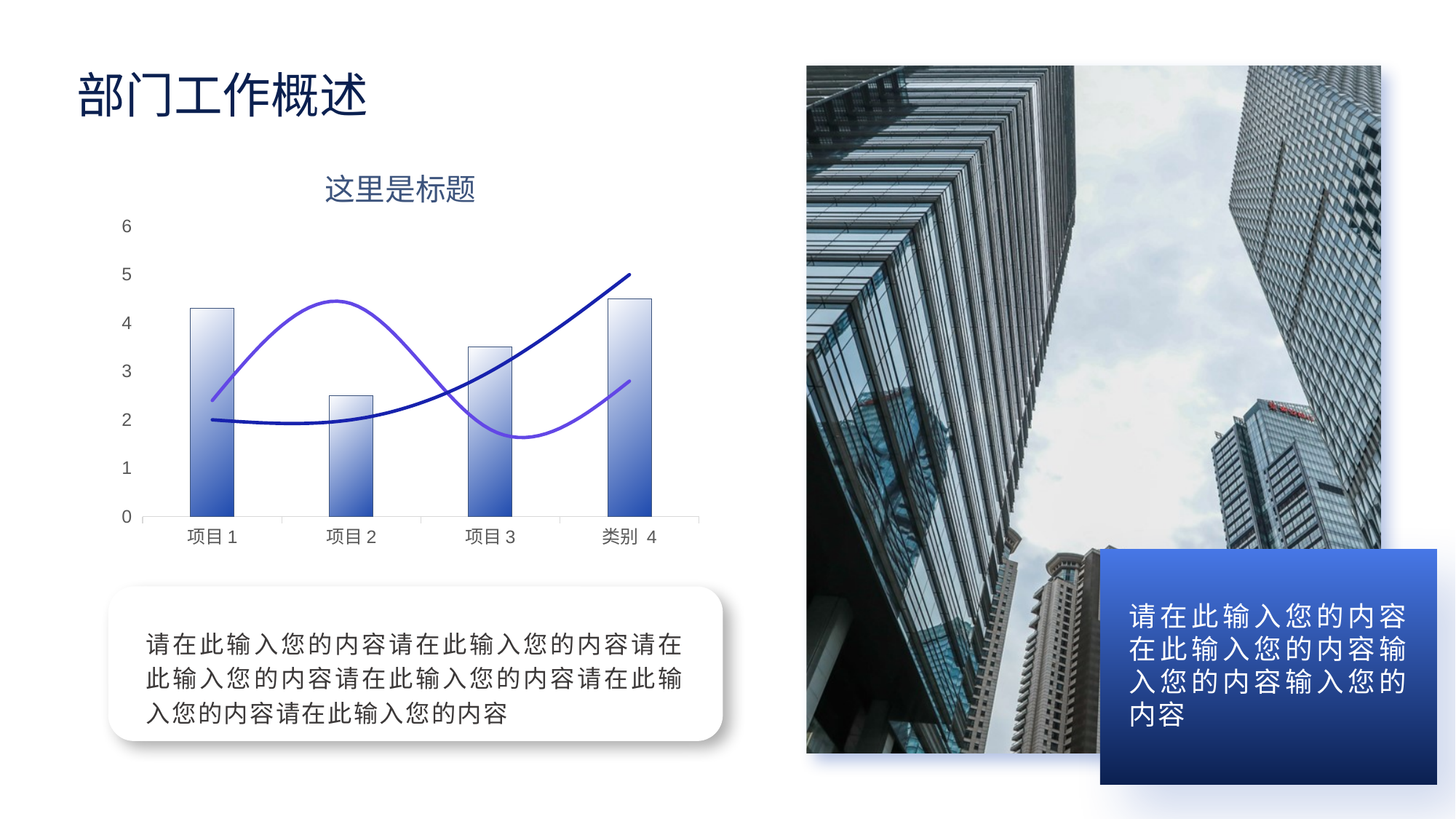

部门工作概述

这里是标题

### Chart

| Category | 系列 1 | 系列 2 | 系列 3 |
|---|---|---|---|
| 项目1 | 4.3 | 2.4 | 2.0 |
| 项目2 | 2.5 | 4.4 | 2.0 |
| 项目3 | 3.5 | 1.8 | 3.0 |
| 类别 4 | 4.5 | 2.8 | 5.0 |

请在此输入您的内容在此输入您的内容输入您的内容输入您的内容
请在此输入您的内容请在此输入您的内容请在此输入您的内容请在此输入您的内容请在此输入您的内容请在此输入您的内容